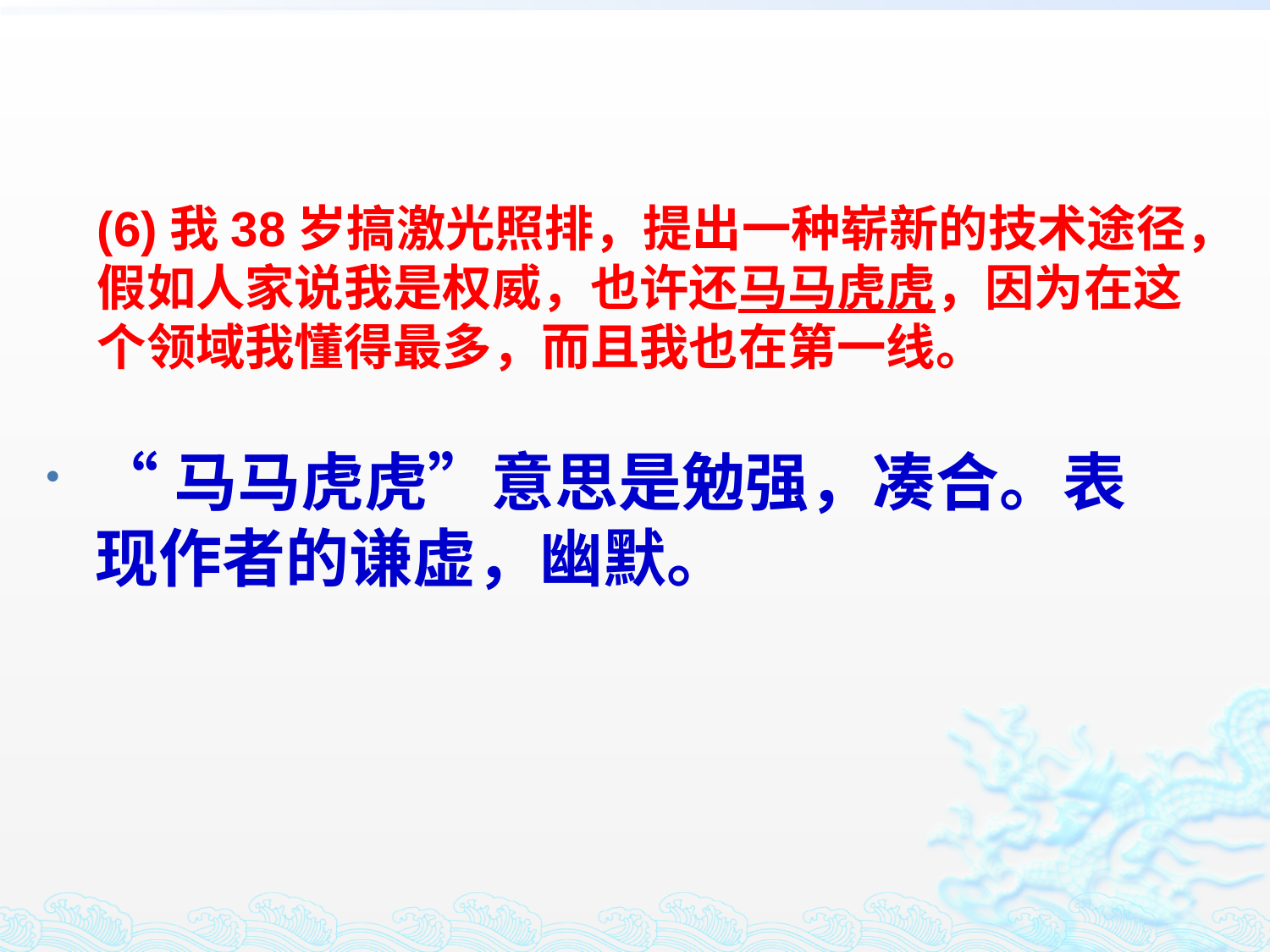

# (6)我38岁搞激光照排，提出一种崭新的技术途径，假如人家说我是权威，也许还马马虎虎，因为在这个领域我懂得最多，而且我也在第一线。
“马马虎虎”意思是勉强，凑合。表现作者的谦虚，幽默。